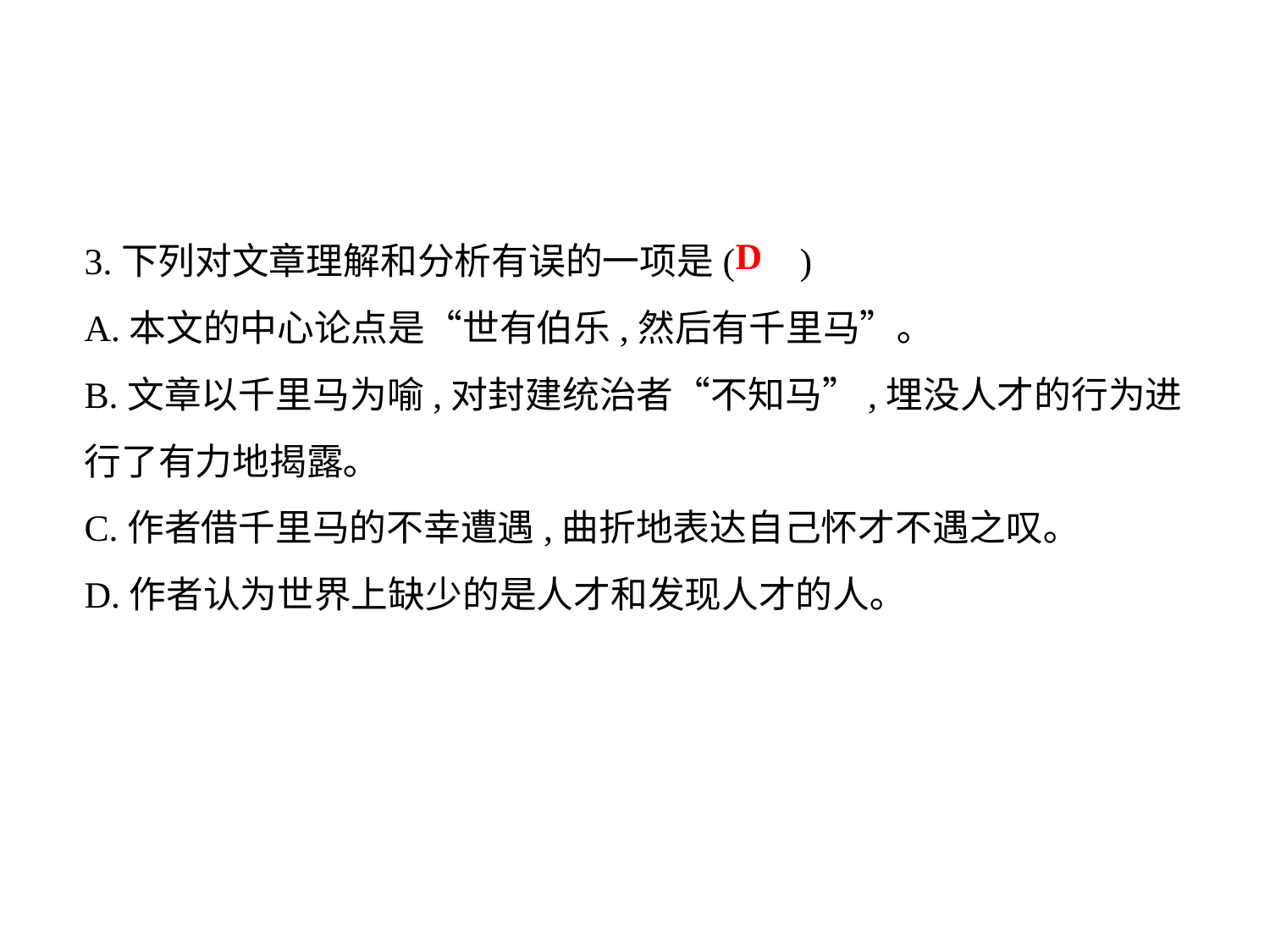

3.下列对文章理解和分析有误的一项是(       )
A.本文的中心论点是“世有伯乐,然后有千里马”｡
B.文章以千里马为喻,对封建统治者“不知马”,埋没人才的行为进行了有力地揭露｡
C.作者借千里马的不幸遭遇,曲折地表达自己怀才不遇之叹｡
D.作者认为世界上缺少的是人才和发现人才的人｡
D